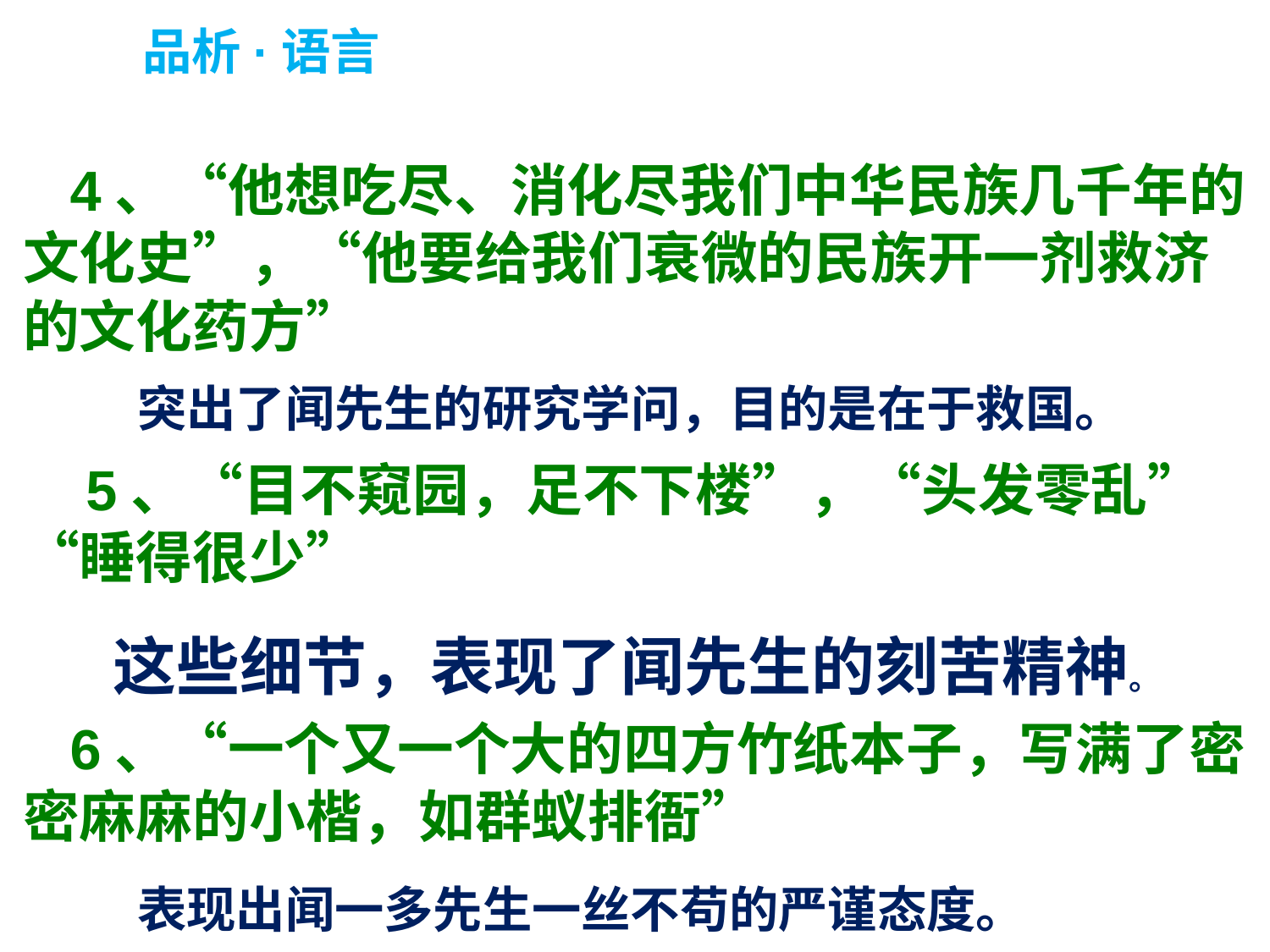

品析·语言
   4、“他想吃尽、消化尽我们中华民族几千年的文化史”，“他要给我们衰微的民族开一剂救济的文化药方”
    5、“目不窥园，足不下楼”，“头发零乱”“睡得很少”

   6、“一个又一个大的四方竹纸本子，写满了密密麻麻的小楷，如群蚁排衙”
突出了闻先生的研究学问，目的是在于救国。
这些细节，表现了闻先生的刻苦精神。
表现出闻一多先生一丝不苟的严谨态度。